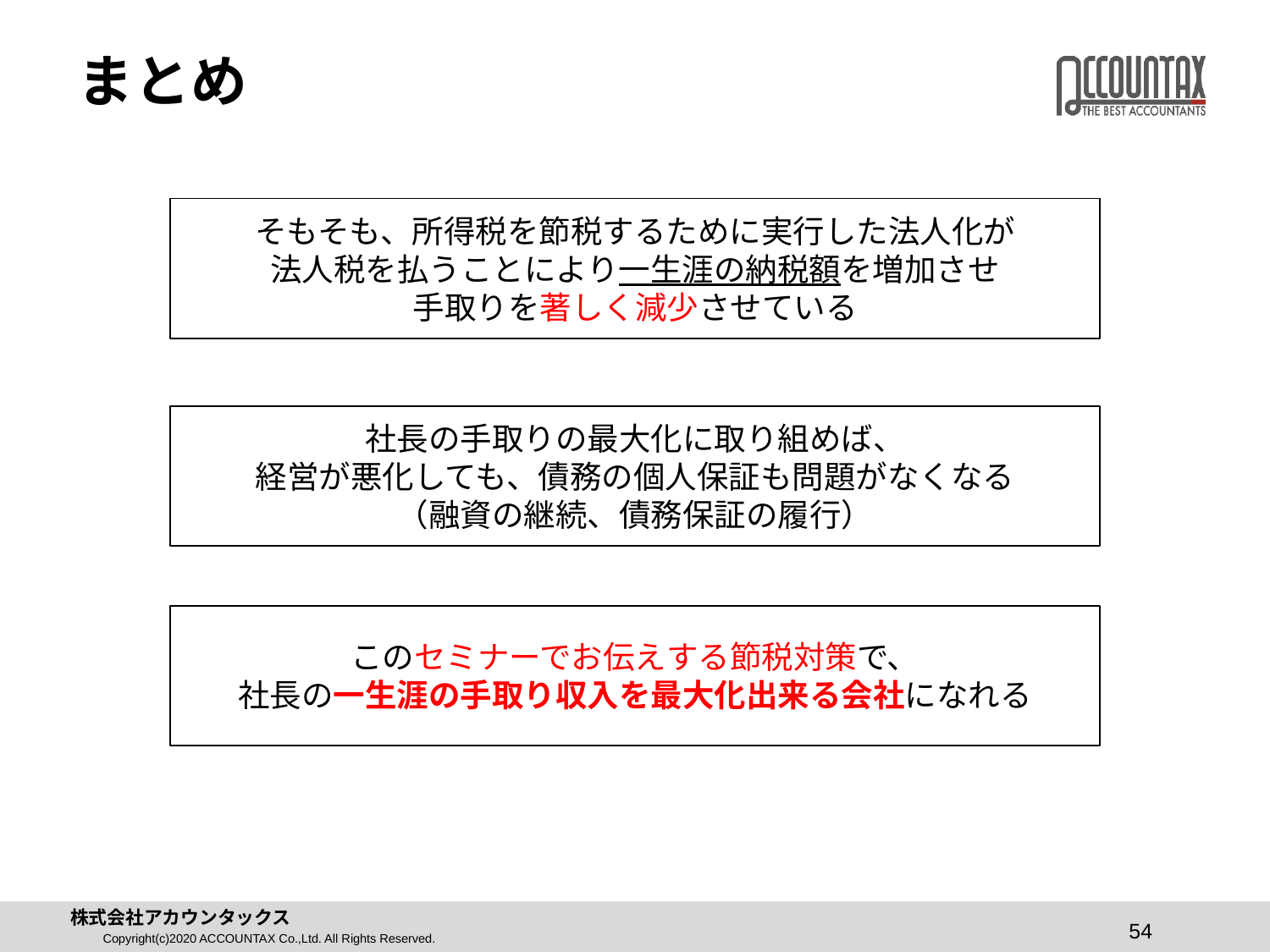

# まとめ
そもそも、所得税を節税するために実行した法人化が
法人税を払うことにより一生涯の納税額を増加させ
手取りを著しく減少させている
社長の手取りの最大化に取り組めば、
経営が悪化しても、債務の個人保証も問題がなくなる
（融資の継続、債務保証の履行）
このセミナーでお伝えする節税対策で、
社長の一生涯の手取り収入を最大化出来る会社になれる
54